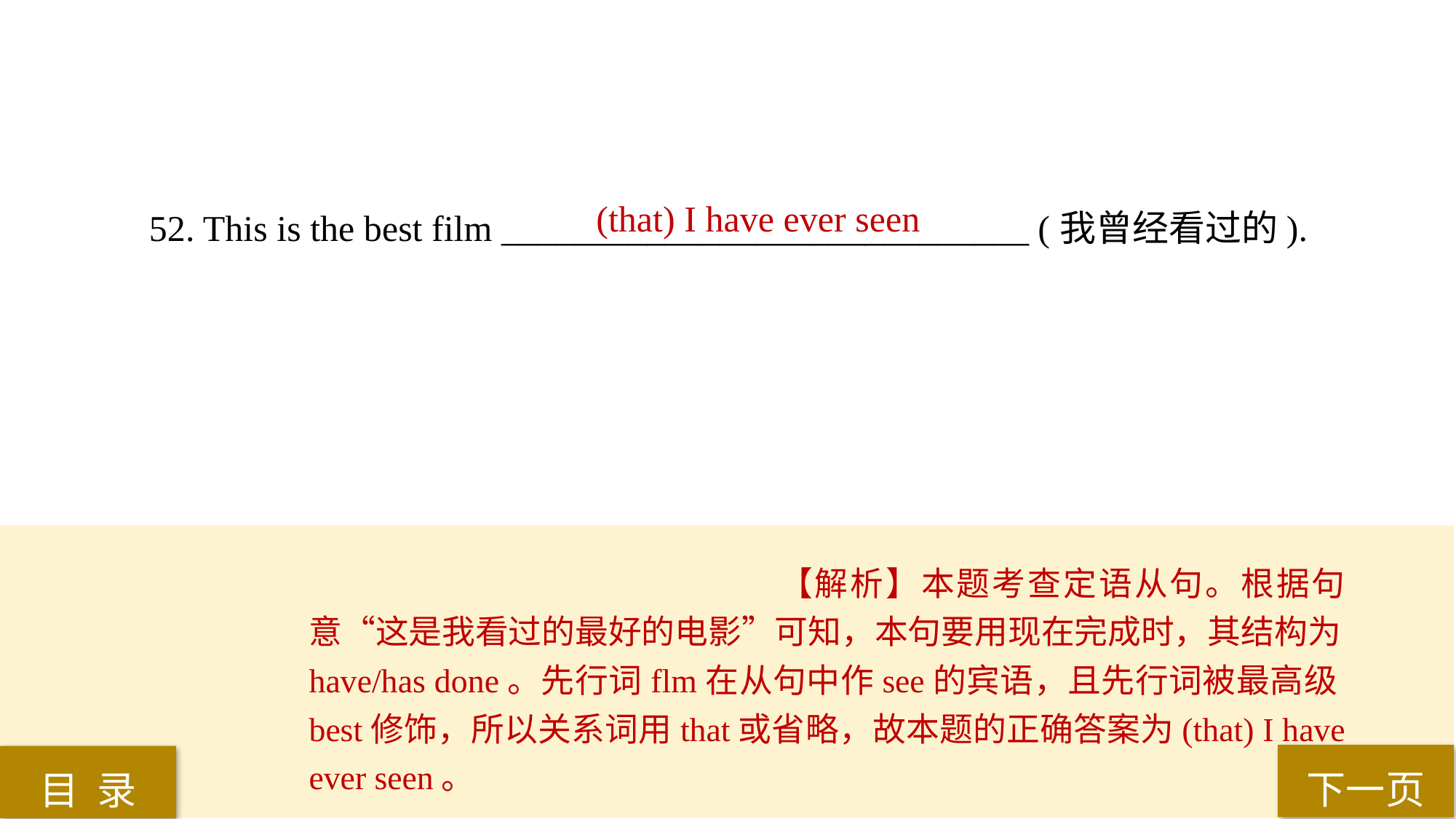

(that) I have ever seen
52. This is the best film _____________________________ (我曾经看过的).
【解析】本题考查定语从句。根据句意“这是我看过的最好的电影”可知，本句要用现在完成时，其结构为have/has done。先行词flm在从句中作see的宾语，且先行词被最高级best修饰，所以关系词用that或省略，故本题的正确答案为(that) I have ever seen。